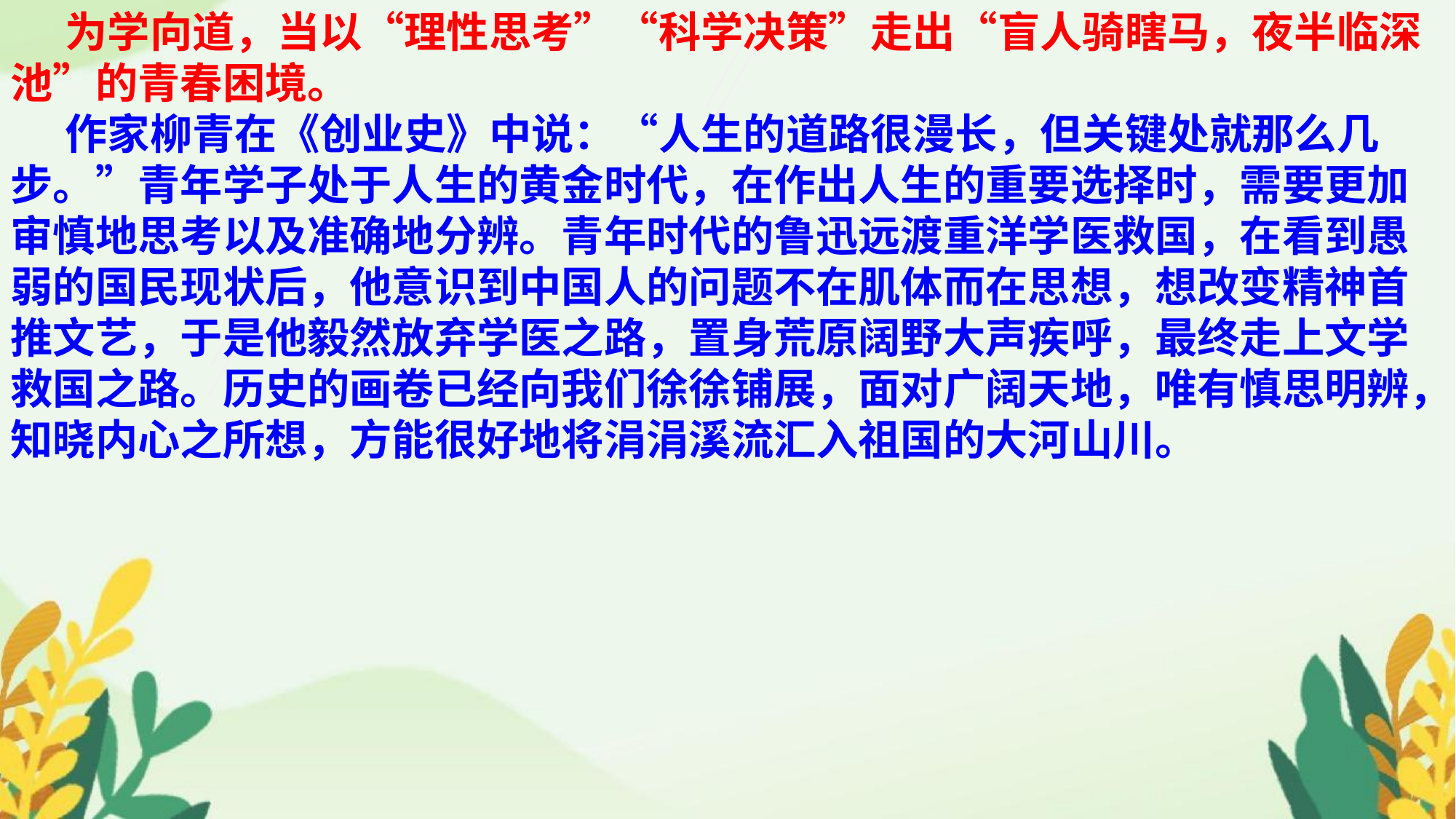

为学向道，当以“理性思考”“科学决策”走出“盲人骑瞎马，夜半临深池”的青春困境。
作家柳青在《创业史》中说：“人生的道路很漫长，但关键处就那么几步。”青年学子处于人生的黄金时代，在作出人生的重要选择时，需要更加审慎地思考以及准确地分辨。青年时代的鲁迅远渡重洋学医救国，在看到愚弱的国民现状后，他意识到中国人的问题不在肌体而在思想，想改变精神首推文艺，于是他毅然放弃学医之路，置身荒原阔野大声疾呼，最终走上文学救国之路。历史的画卷已经向我们徐徐铺展，面对广阔天地，唯有慎思明辨，知晓内心之所想，方能很好地将涓涓溪流汇入祖国的大河山川。